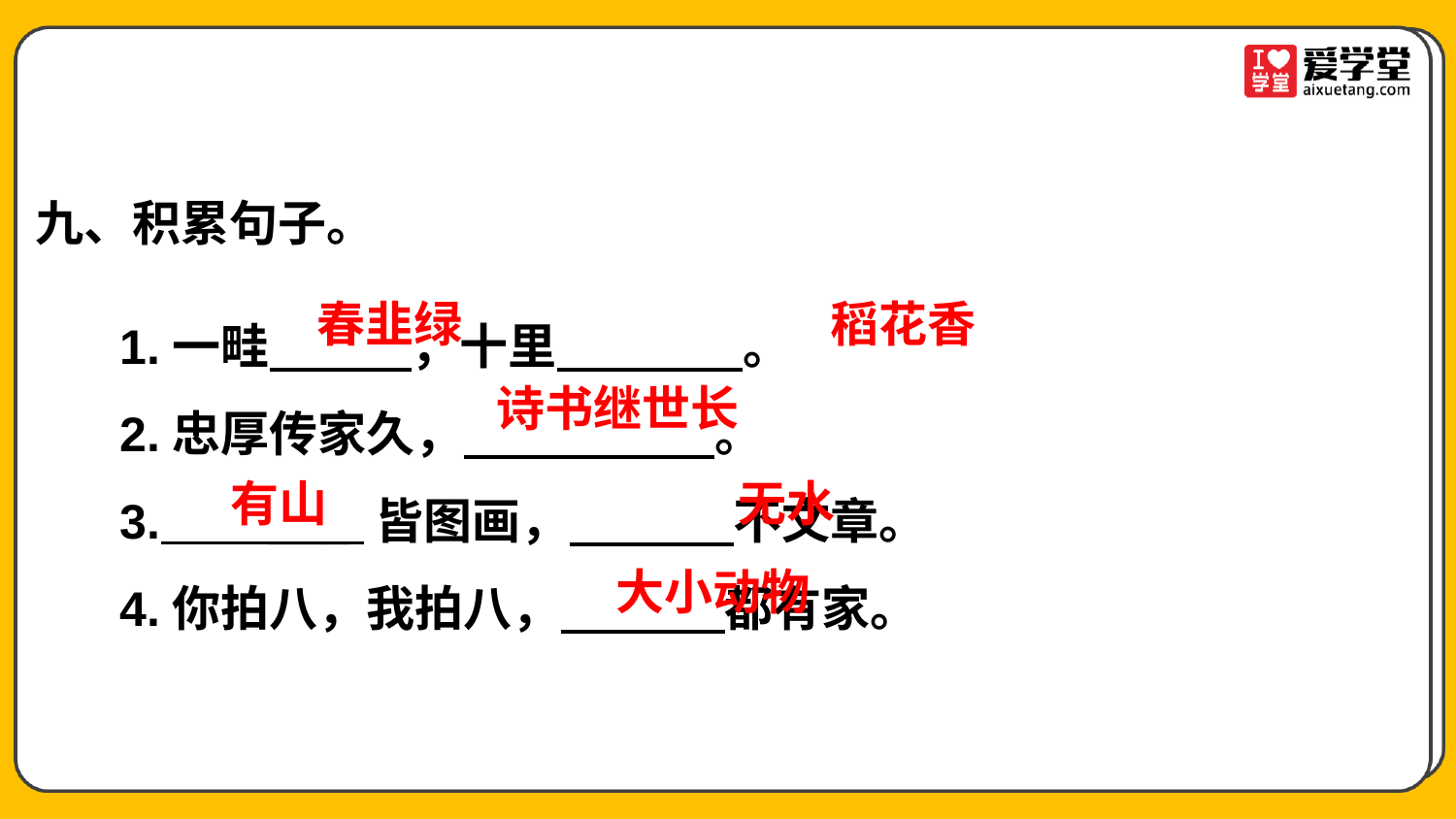

九、积累句子。
1.一畦             ，十里                 。
2.忠厚传家久，                       。
3.        ___ 皆图画，               不文章。
4.你拍八，我拍八，               都有家。
稻花香
春韭绿
诗书继世长
 有山
 无水
大小动物